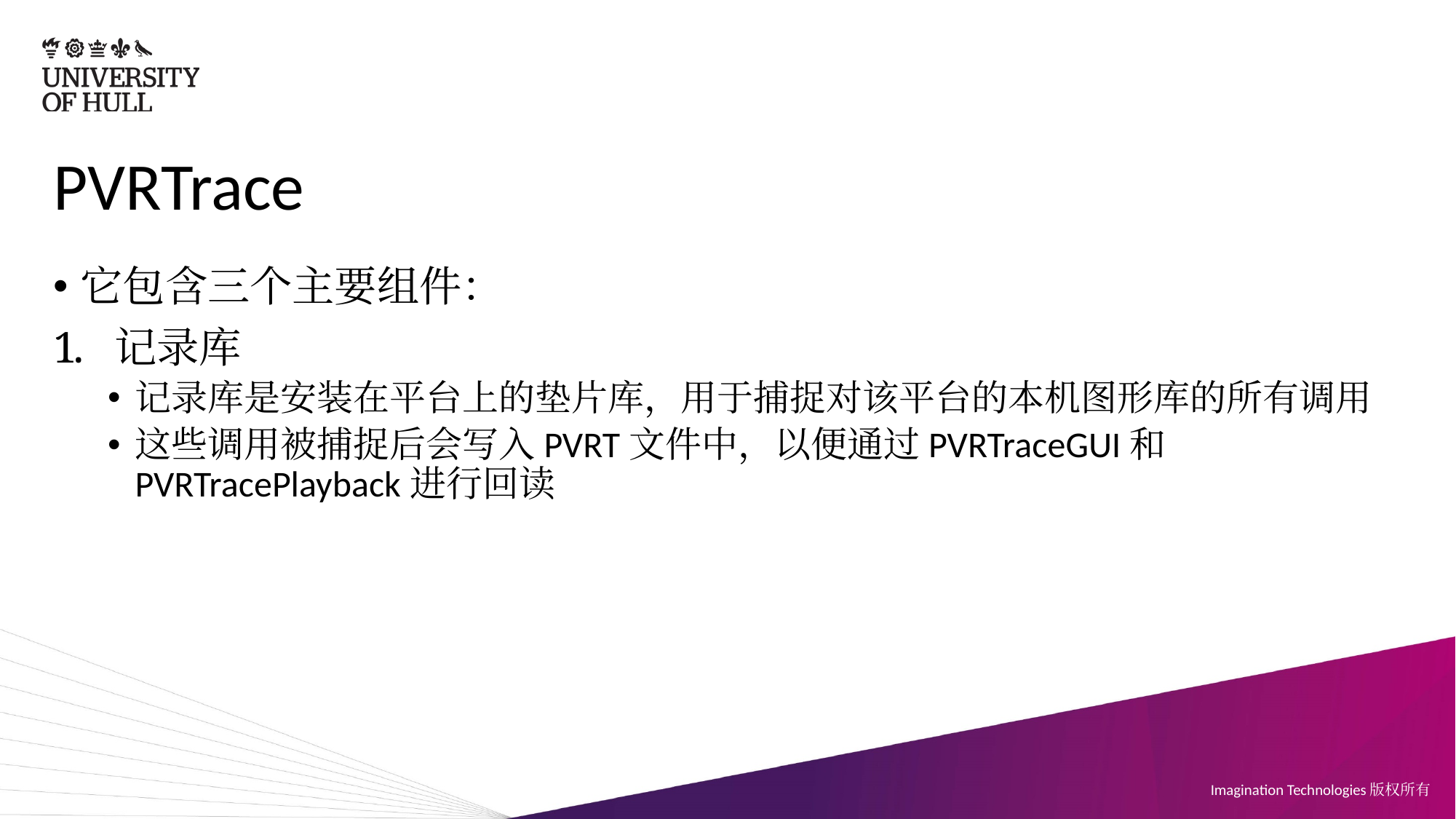

# PVRTrace
它包含三个主要组件：
记录库
记录库是安装在平台上的垫片库，用于捕捉对该平台的本机图形库的所有调用
这些调用被捕捉后会写入PVRT文件中，以便通过PVRTraceGUI和PVRTracePlayback进行回读